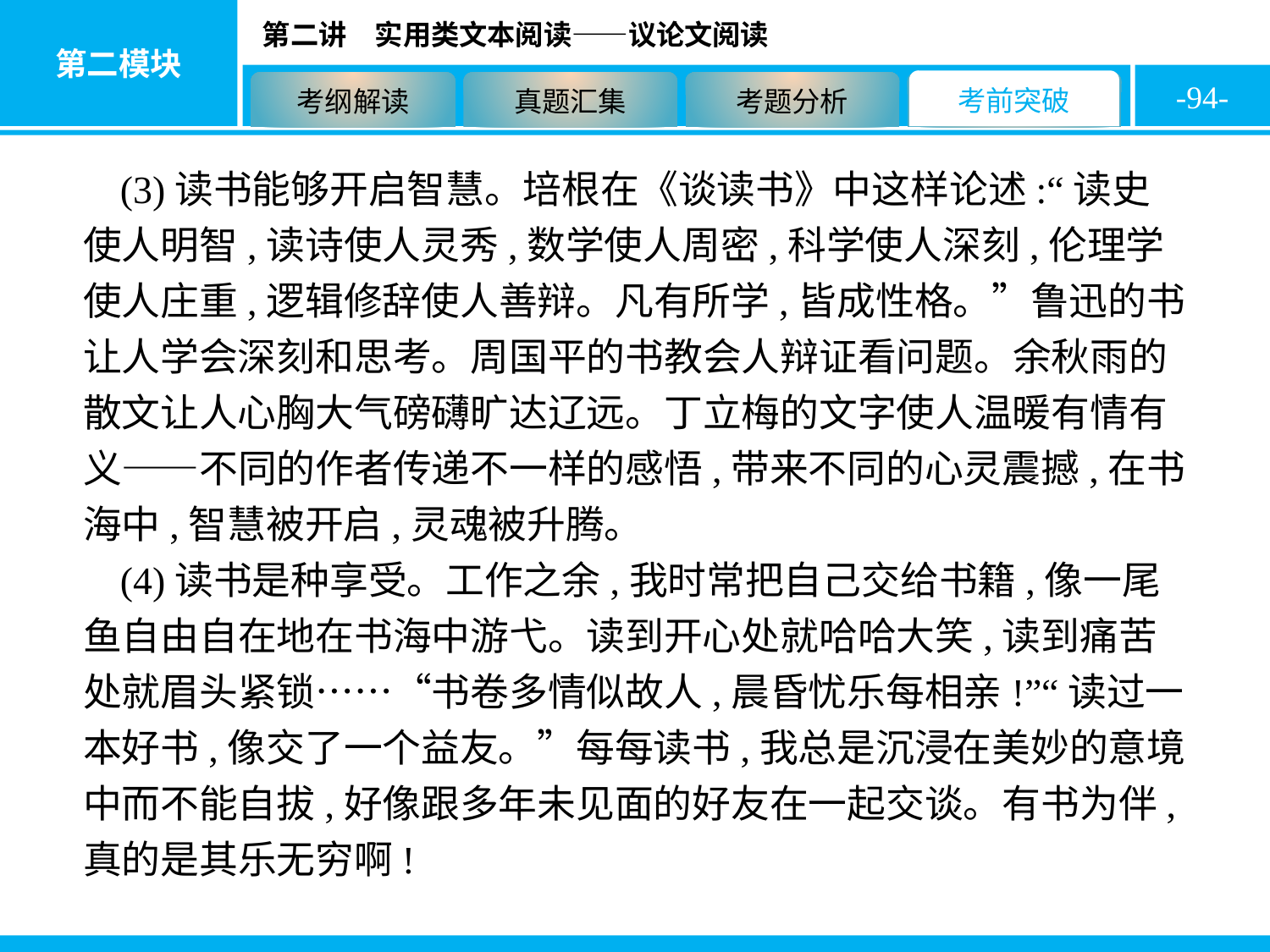

-94-
(3)读书能够开启智慧。培根在《谈读书》中这样论述:“读史使人明智,读诗使人灵秀,数学使人周密,科学使人深刻,伦理学使人庄重,逻辑修辞使人善辩。凡有所学,皆成性格。”鲁迅的书让人学会深刻和思考。周国平的书教会人辩证看问题。余秋雨的散文让人心胸大气磅礴旷达辽远。丁立梅的文字使人温暖有情有义——不同的作者传递不一样的感悟,带来不同的心灵震撼,在书海中,智慧被开启,灵魂被升腾。
(4)读书是种享受。工作之余,我时常把自己交给书籍,像一尾鱼自由自在地在书海中游弋。读到开心处就哈哈大笑,读到痛苦处就眉头紧锁……“书卷多情似故人,晨昏忧乐每相亲!”“读过一本好书,像交了一个益友。”每每读书,我总是沉浸在美妙的意境中而不能自拔,好像跟多年未见面的好友在一起交谈。有书为伴,真的是其乐无穷啊!